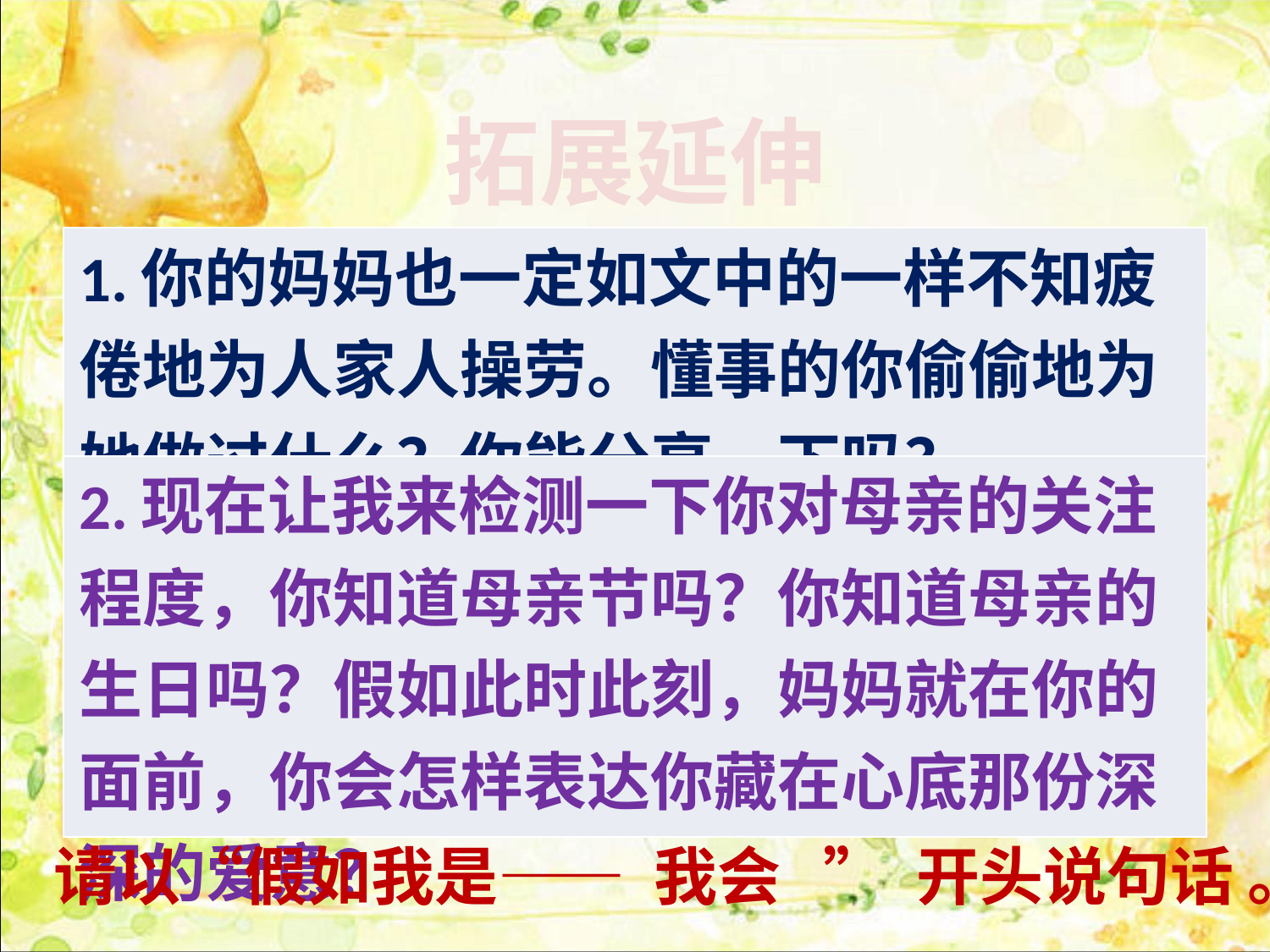

拓展延伸
| 1.你的妈妈也一定如文中的一样不知疲倦地为人家人操劳。懂事的你偷偷地为她做过什么？你能分享一下吗？ |
| --- |
| 2.现在让我来检测一下你对母亲的关注程度，你知道母亲节吗？你知道母亲的生日吗？假如此时此刻，妈妈就在你的面前，你会怎样表达你藏在心底那份深深的爱意？ |
| --- |
请以“假如我是——  我会   ”  开头说句话 。